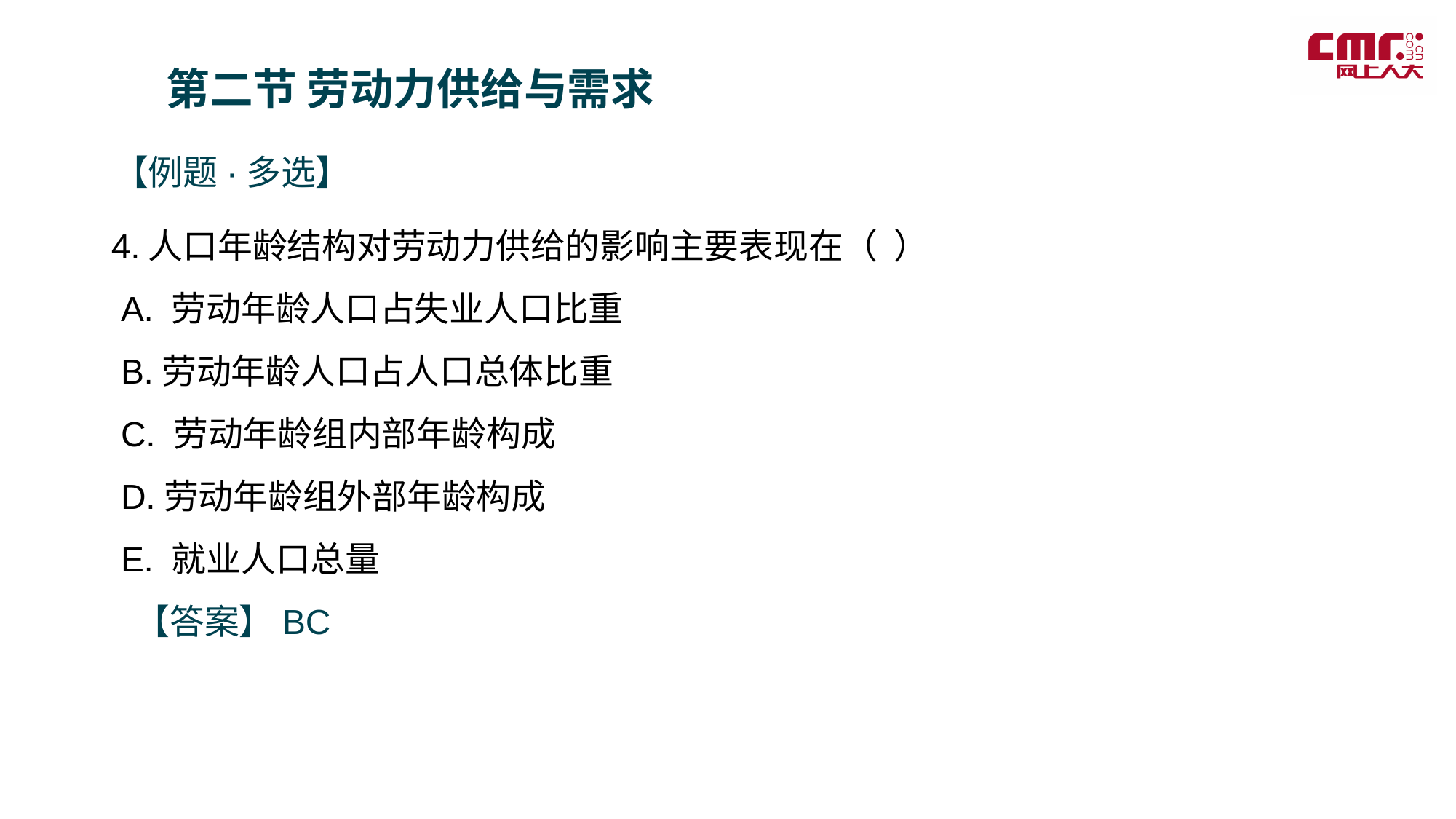

第二节 劳动力供给与需求
【例题·多选】
4.人口年龄结构对劳动力供给的影响主要表现在（  ）
 A. 劳动年龄人口占失业人口比重
 B.劳动年龄人口占人口总体比重
 C. 劳动年龄组内部年龄构成
 D.劳动年龄组外部年龄构成
 E. 就业人口总量
  【答案】BC